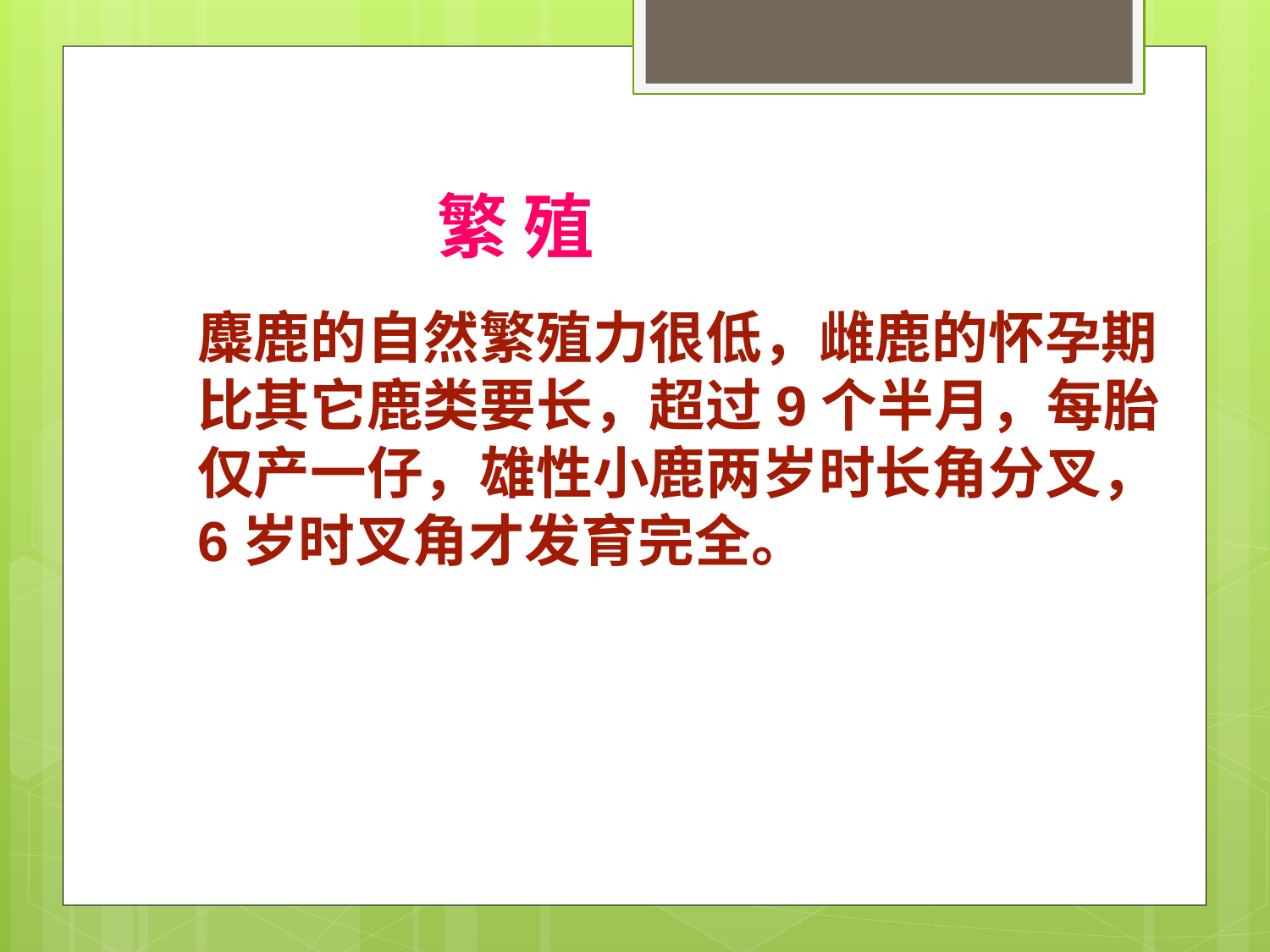

繁 殖
麋鹿的自然繁殖力很低，雌鹿的怀孕期比其它鹿类要长，超过9个半月，每胎仅产一仔，雄性小鹿两岁时长角分叉，6岁时叉角才发育完全。